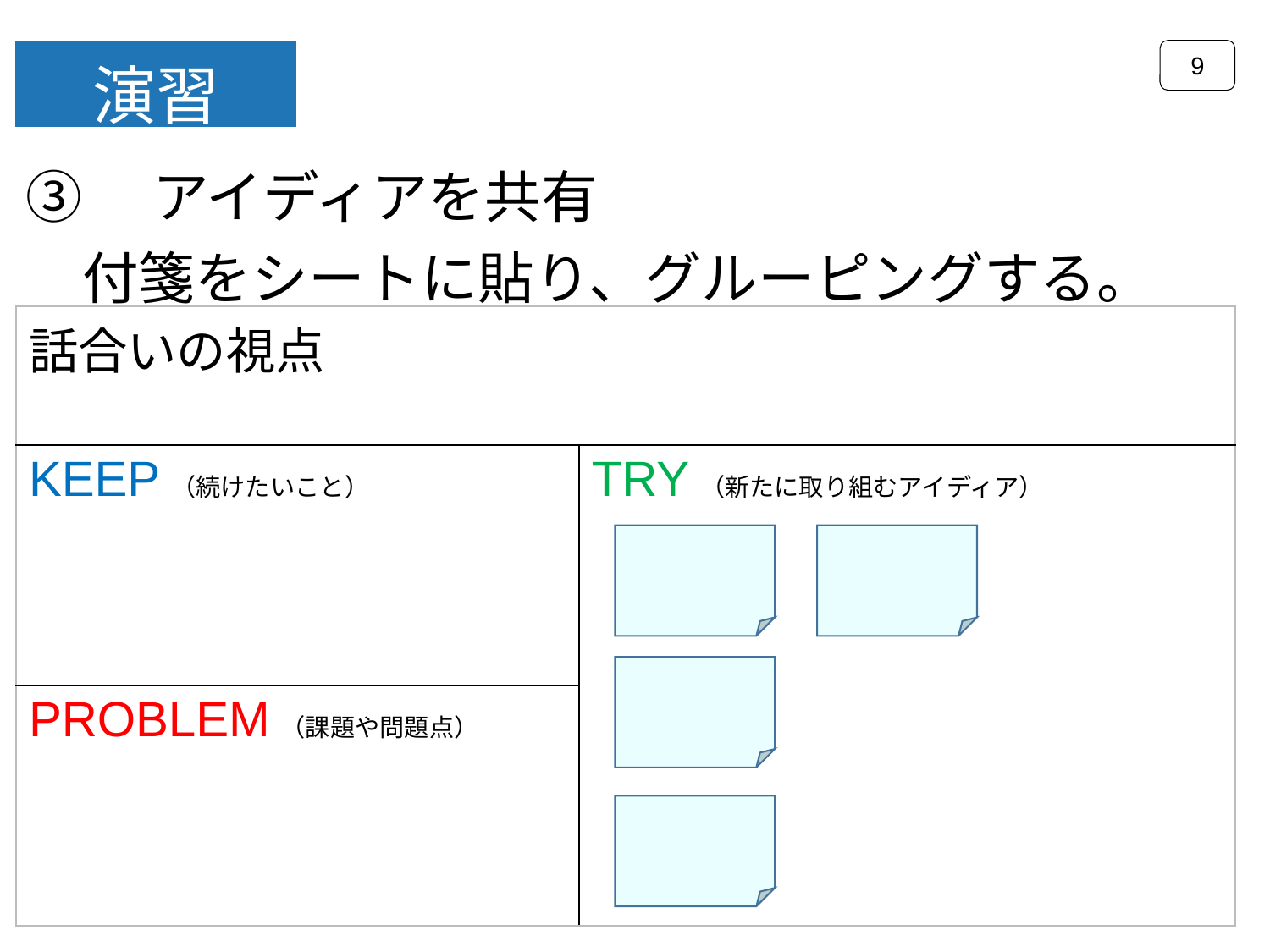

9
演習
③　アイディアを共有
　付箋をシートに貼り、グルーピングする。
| 話合いの視点 |  |
| --- | --- |
| KEEP（続けたいこと） | TRY（新たに取り組むアイディア） |
| PROBLEM（課題や問題点） |  |